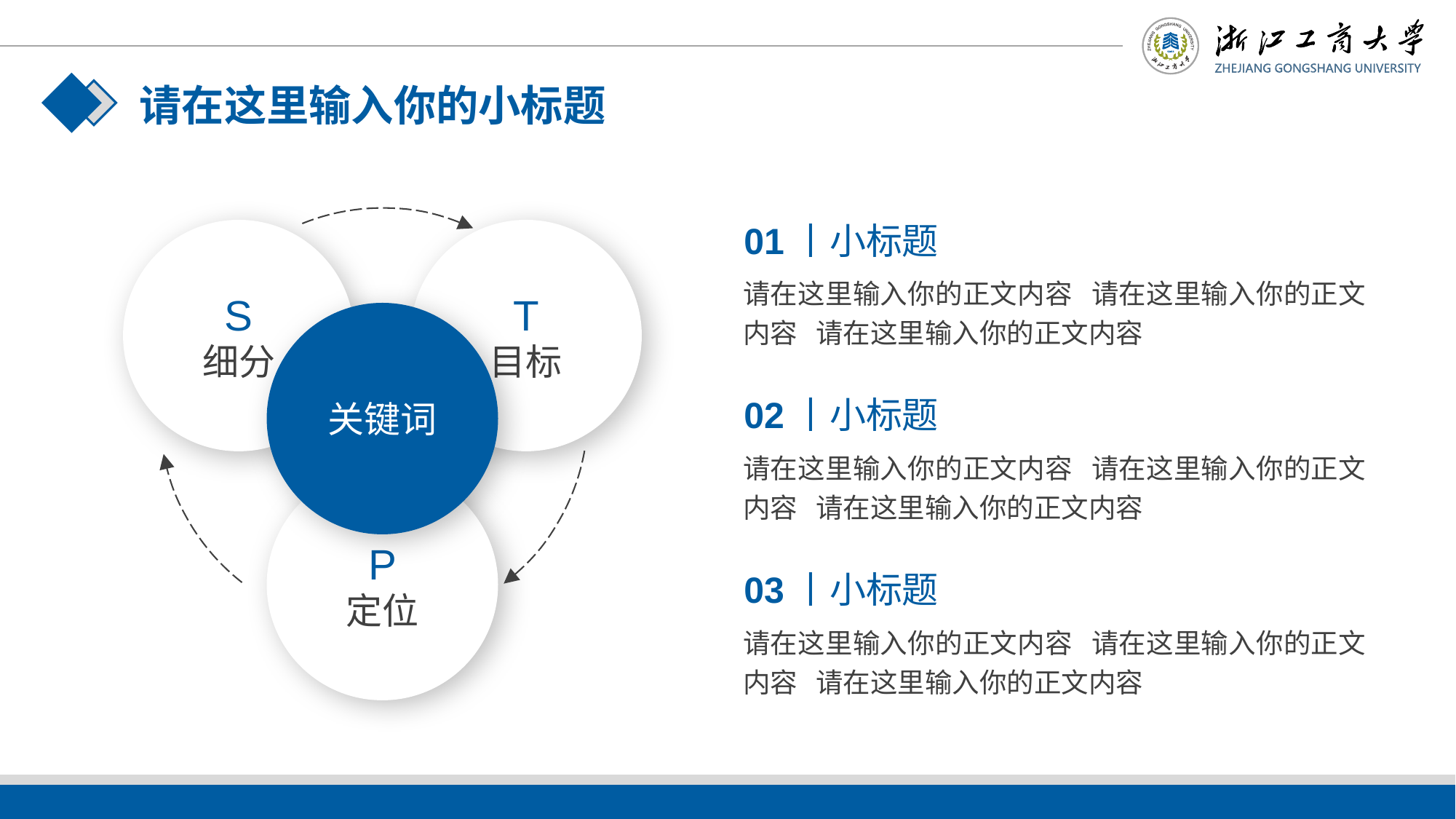

请在这里输入你的小标题

S
细分
T
目标
关键词
P
定位
01丨小标题
请在这里输入你的正文内容   请在这里输入你的正文内容   请在这里输入你的正文内容
02丨小标题
请在这里输入你的正文内容   请在这里输入你的正文内容   请在这里输入你的正文内容
03丨小标题
请在这里输入你的正文内容   请在这里输入你的正文内容   请在这里输入你的正文内容